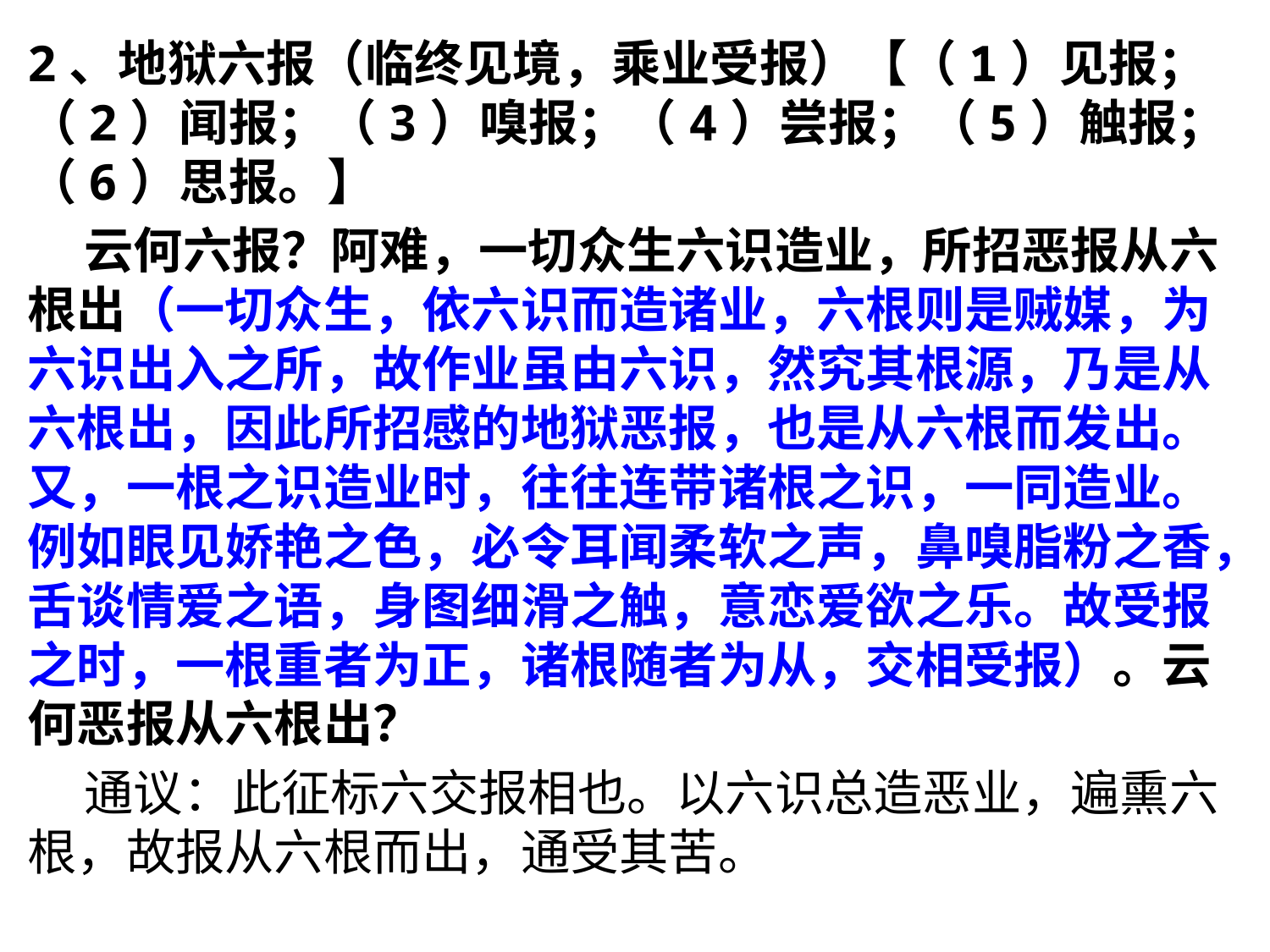

2、地狱六报（临终见境，乘业受报）【（1）见报；（2）闻报；（3）嗅报；（4）尝报；（5）触报；（6）思报。】
    云何六报？阿难，一切众生六识造业，所招恶报从六根出（一切众生，依六识而造诸业，六根则是贼媒，为六识出入之所，故作业虽由六识，然究其根源，乃是从六根出，因此所招感的地狱恶报，也是从六根而发出。又，一根之识造业时，往往连带诸根之识，一同造业。例如眼见娇艳之色，必令耳闻柔软之声，鼻嗅脂粉之香，舌谈情爱之语，身图细滑之触，意恋爱欲之乐。故受报之时，一根重者为正，诸根随者为从，交相受报）。云何恶报从六根出？
    通议：此征标六交报相也。以六识总造恶业，遍熏六根，故报从六根而出，通受其苦。